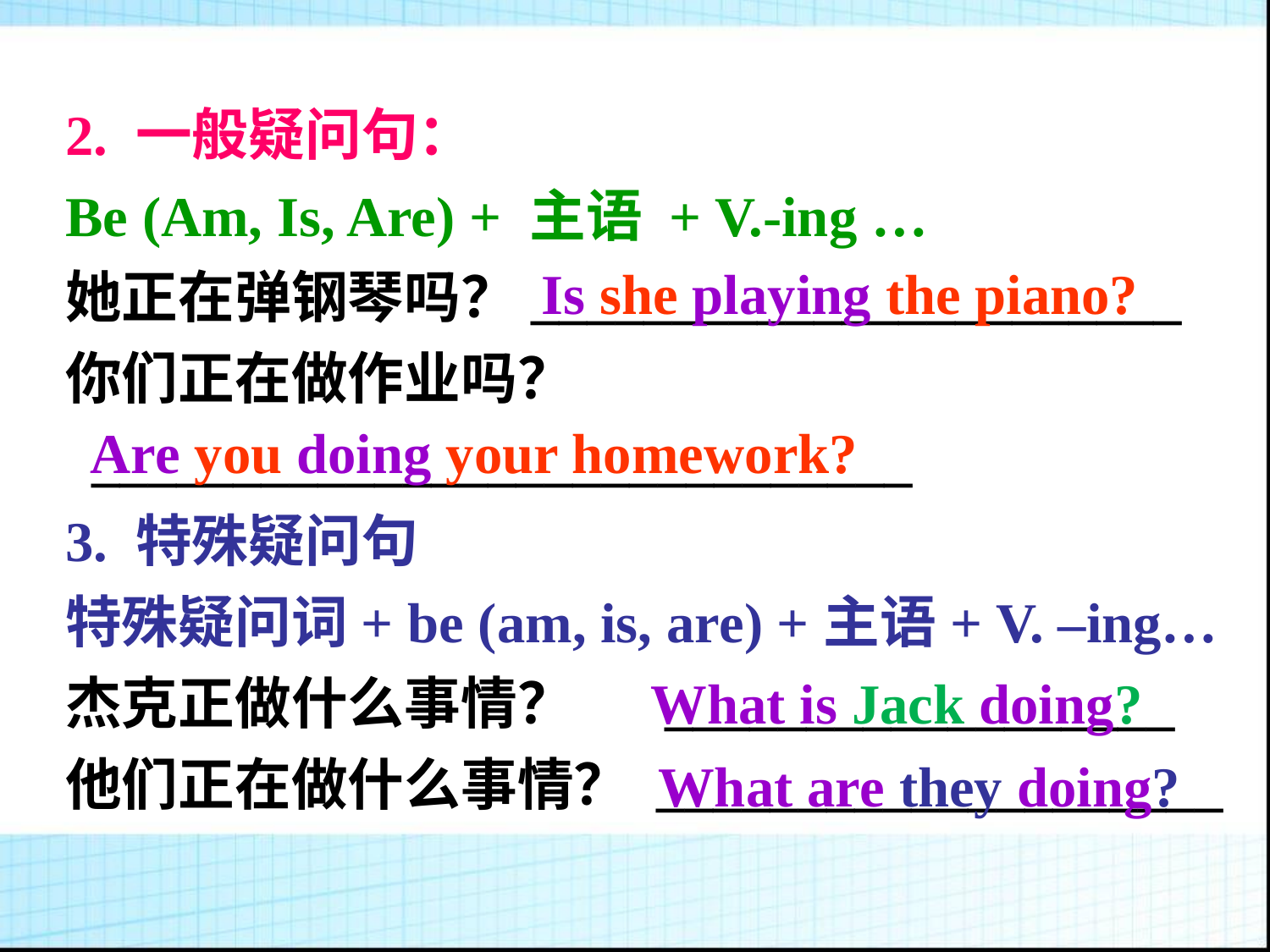

2. 一般疑问句：
Be (Am, Is, Are) + 主语 + V.-ing …
她正在弹钢琴吗？_______________________
你们正在做作业吗？
 _____________________________
3. 特殊疑问句
特殊疑问词+ be (am, is, are) +主语+ V. –ing…
杰克正做什么事情？      __________________
他们正在做什么事情？ ____________________
Is she playing the piano?
 Are you doing your homework?
 What is Jack doing?
What are they doing?